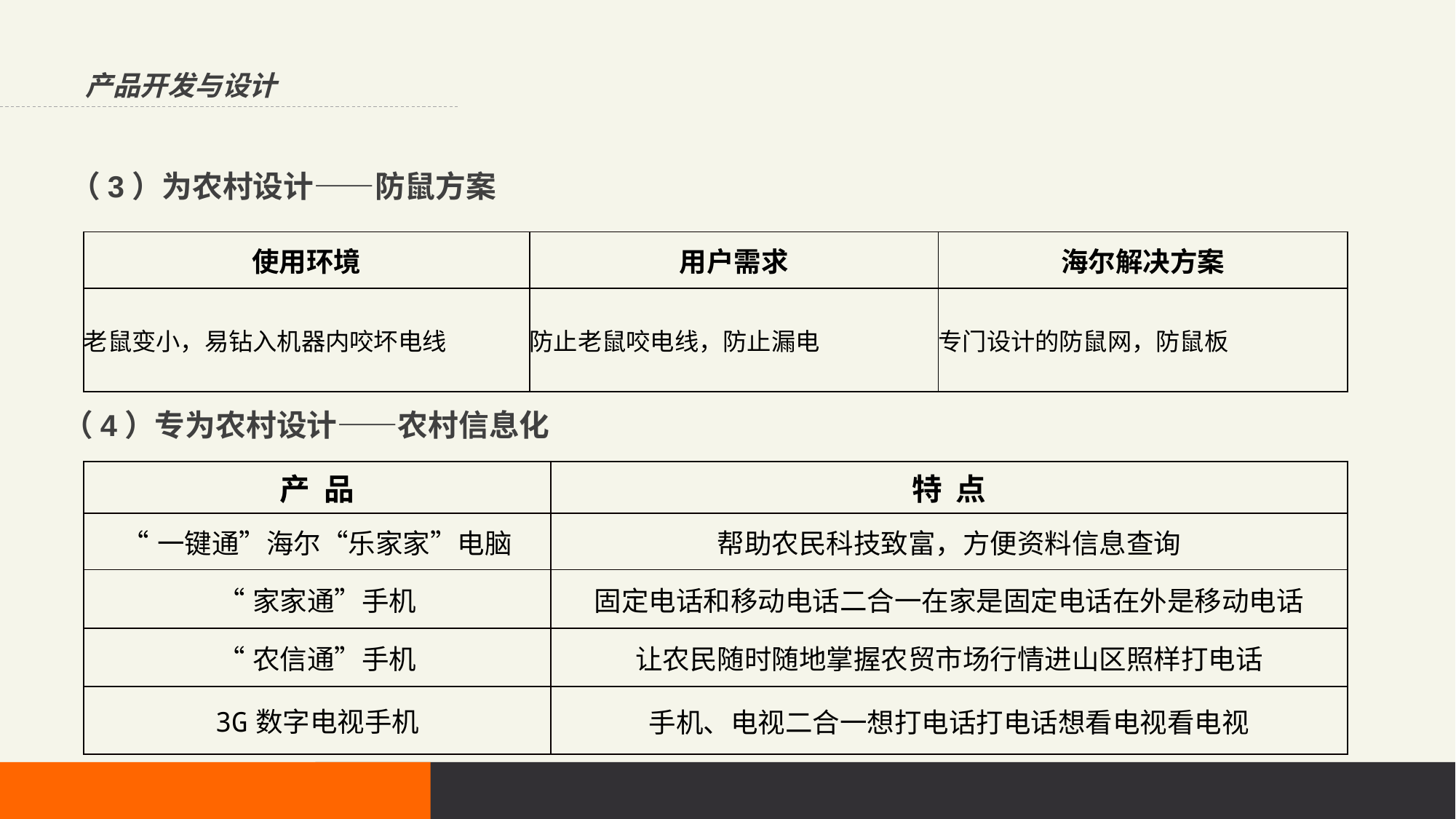

产品开发与设计
（3）为农村设计——防鼠方案
| 使用环境 | 用户需求 | 海尔解决方案 |
| --- | --- | --- |
| 老鼠变小，易钻入机器内咬坏电线 | 防止老鼠咬电线，防止漏电 | 专门设计的防鼠网，防鼠板 |
（4）专为农村设计——农村信息化
| 产 品 | 特 点 |
| --- | --- |
| “一键通”海尔“乐家家”电脑 | 帮助农民科技致富，方便资料信息查询 |
| “家家通”手机 | 固定电话和移动电话二合一在家是固定电话在外是移动电话 |
| “农信通”手机 | 让农民随时随地掌握农贸市场行情进山区照样打电话 |
| 3G数字电视手机 | 手机、电视二合一想打电话打电话想看电视看电视 |